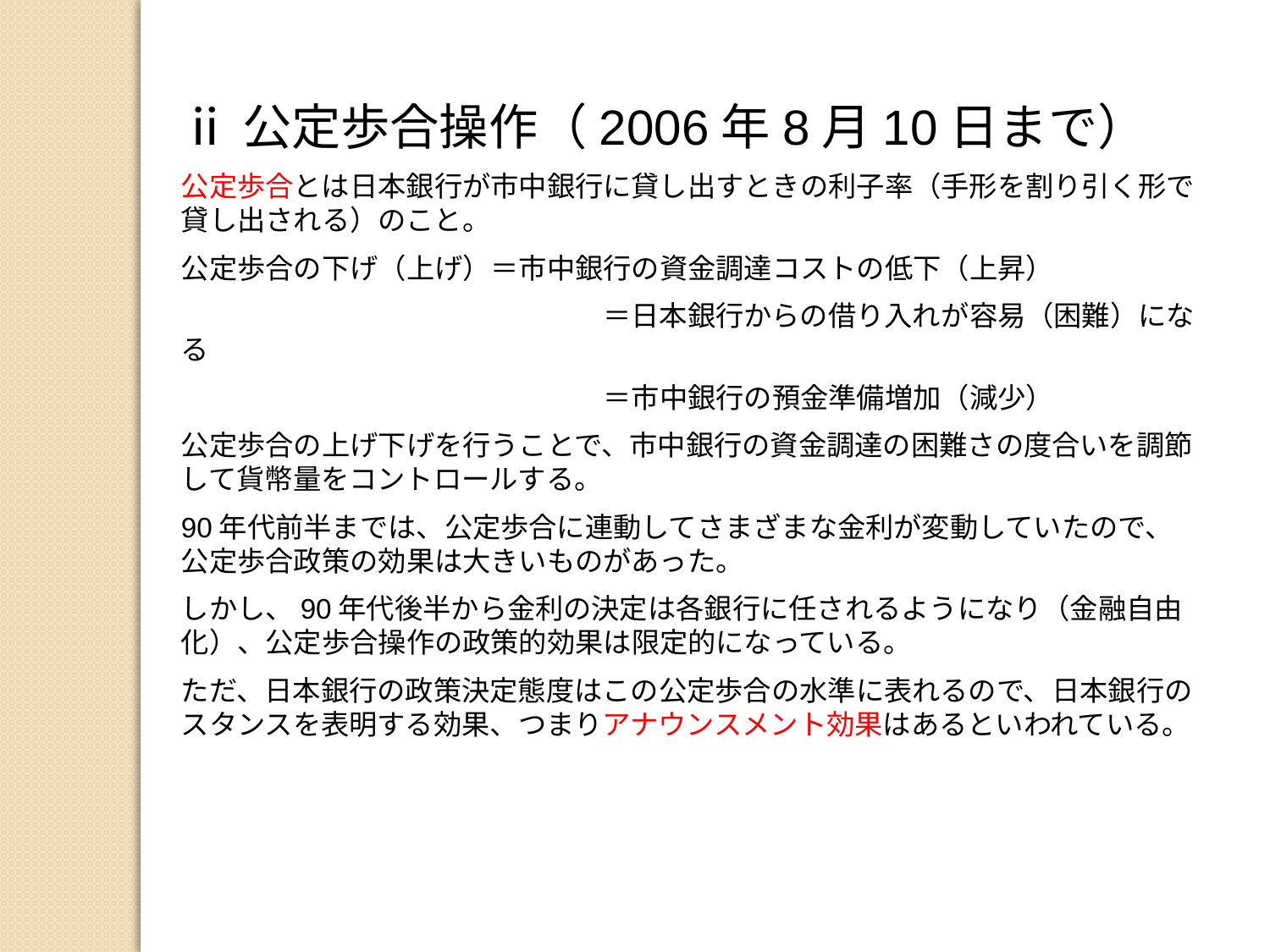

ⅱ公定歩合操作（2006年8月10日まで）
公定歩合とは日本銀行が市中銀行に貸し出すときの利子率（手形を割り引く形で貸し出される）のこと。
公定歩合の下げ（上げ）＝市中銀行の資金調達コストの低下（上昇）
　　　　　　　　　　　　　　　＝日本銀行からの借り入れが容易（困難）になる
　　　　　　　　　　　　　　　＝市中銀行の預金準備増加（減少）
公定歩合の上げ下げを行うことで、市中銀行の資金調達の困難さの度合いを調節して貨幣量をコントロールする。
90年代前半までは、公定歩合に連動してさまざまな金利が変動していたので、公定歩合政策の効果は大きいものがあった。
しかし、90年代後半から金利の決定は各銀行に任されるようになり（金融自由化）、公定歩合操作の政策的効果は限定的になっている。
ただ、日本銀行の政策決定態度はこの公定歩合の水準に表れるので、日本銀行のスタンスを表明する効果、つまりアナウンスメント効果はあるといわれている。